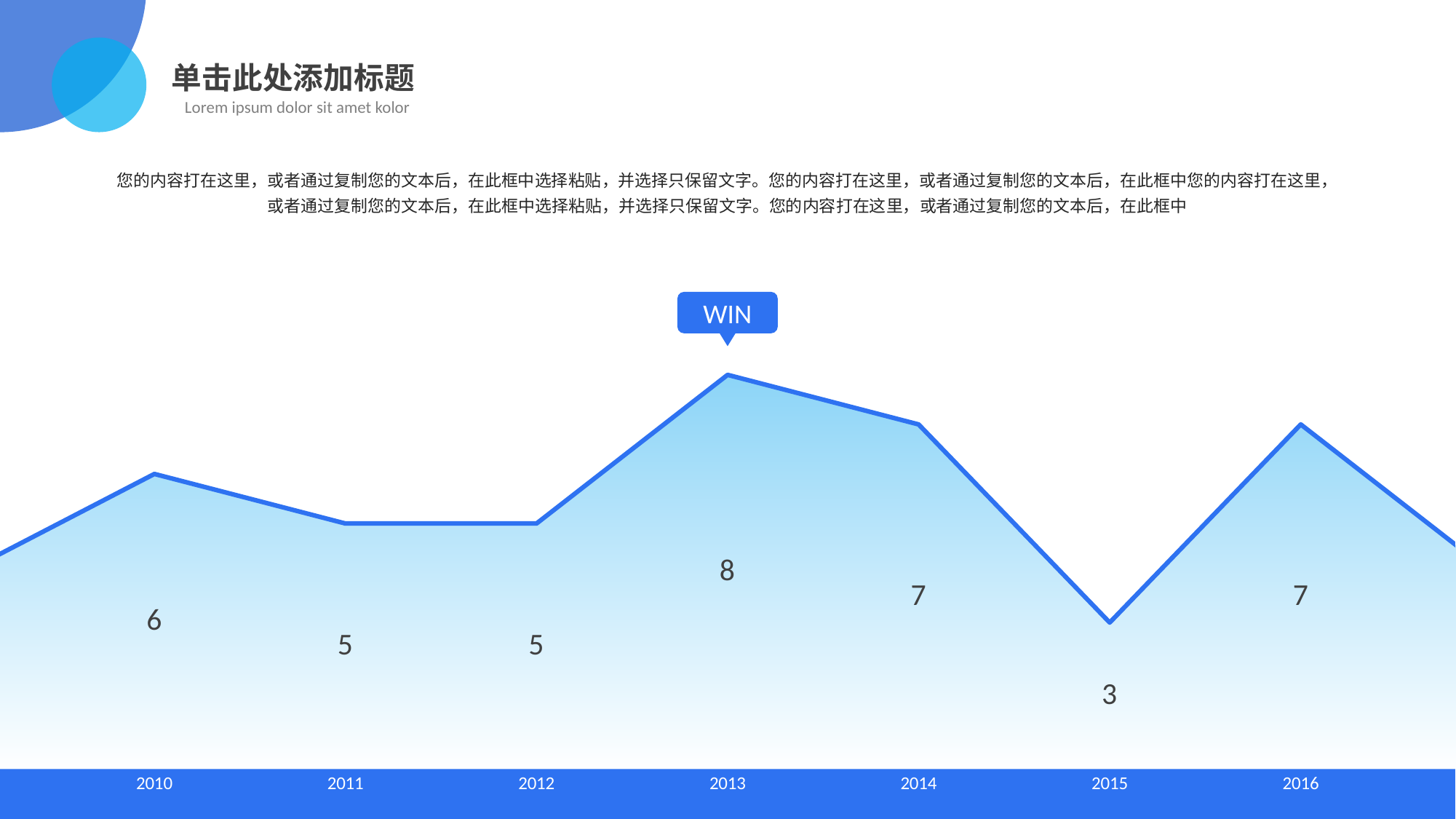

单击此处添加标题
Lorem ipsum dolor sit amet kolor
您的内容打在这里，或者通过复制您的文本后，在此框中选择粘贴，并选择只保留文字。您的内容打在这里，或者通过复制您的文本后，在此框中您的内容打在这里，或者通过复制您的文本后，在此框中选择粘贴，并选择只保留文字。您的内容打在这里，或者通过复制您的文本后，在此框中
WIN

### Chart

| Category | 系列 1 |
|---|---|
| 2009 | 4.0 |
| 2010 | 6.0 |
| 2011 | 5.0 |
| 2012 | 5.0 |
| 2013 | 8.0 |
| 2014 | 7.0 |
| 2015 | 3.0 |
| 2016 | 7.0 |
| 2017 | 4.0 |